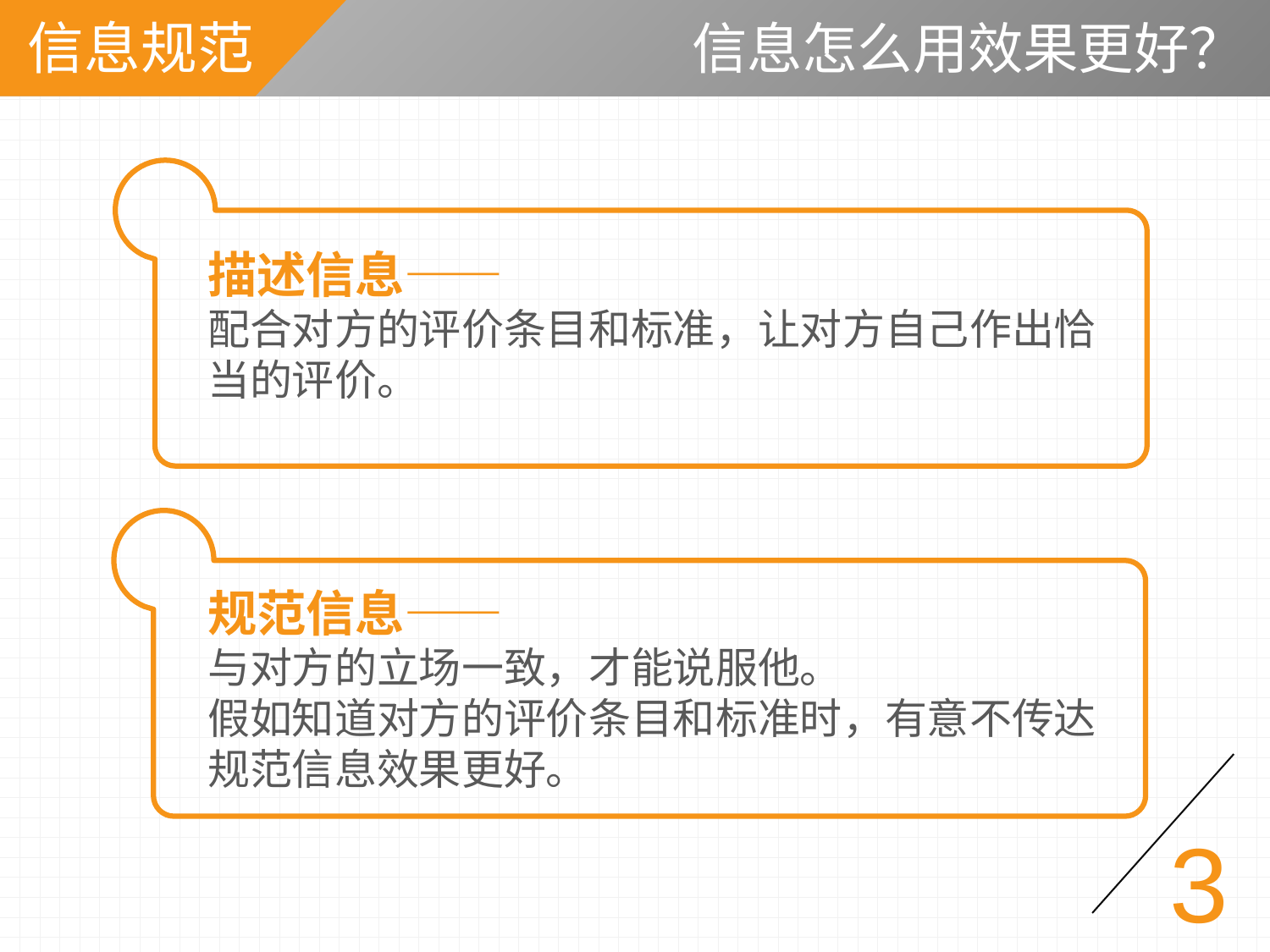

# 信息怎么用效果更好？
信息规范

描述信息——
配合对方的评价条目和标准，让对方自己作出恰当的评价。

规范信息——
与对方的立场一致，才能说服他。
假如知道对方的评价条目和标准时，有意不传达规范信息效果更好。
3